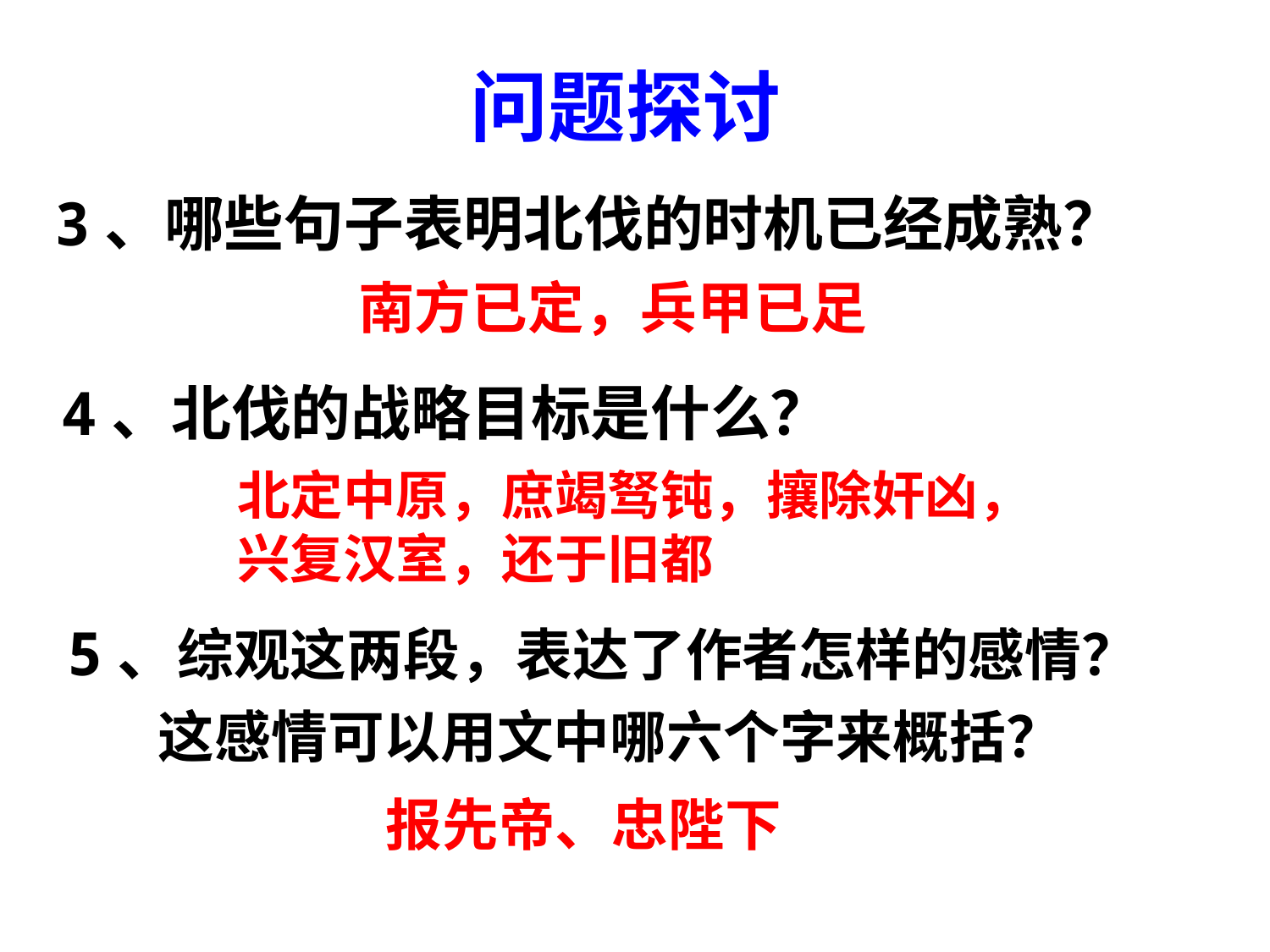

问题探讨

3、哪些句子表明北伐的时机已经成熟？
南方已定，兵甲已足
4、北伐的战略目标是什么？
北定中原，庶竭驽钝，攘除奸凶，兴复汉室，还于旧都
5、综观这两段，表达了作者怎样的感情？
      这感情可以用文中哪六个字来概括？

报先帝、忠陛下